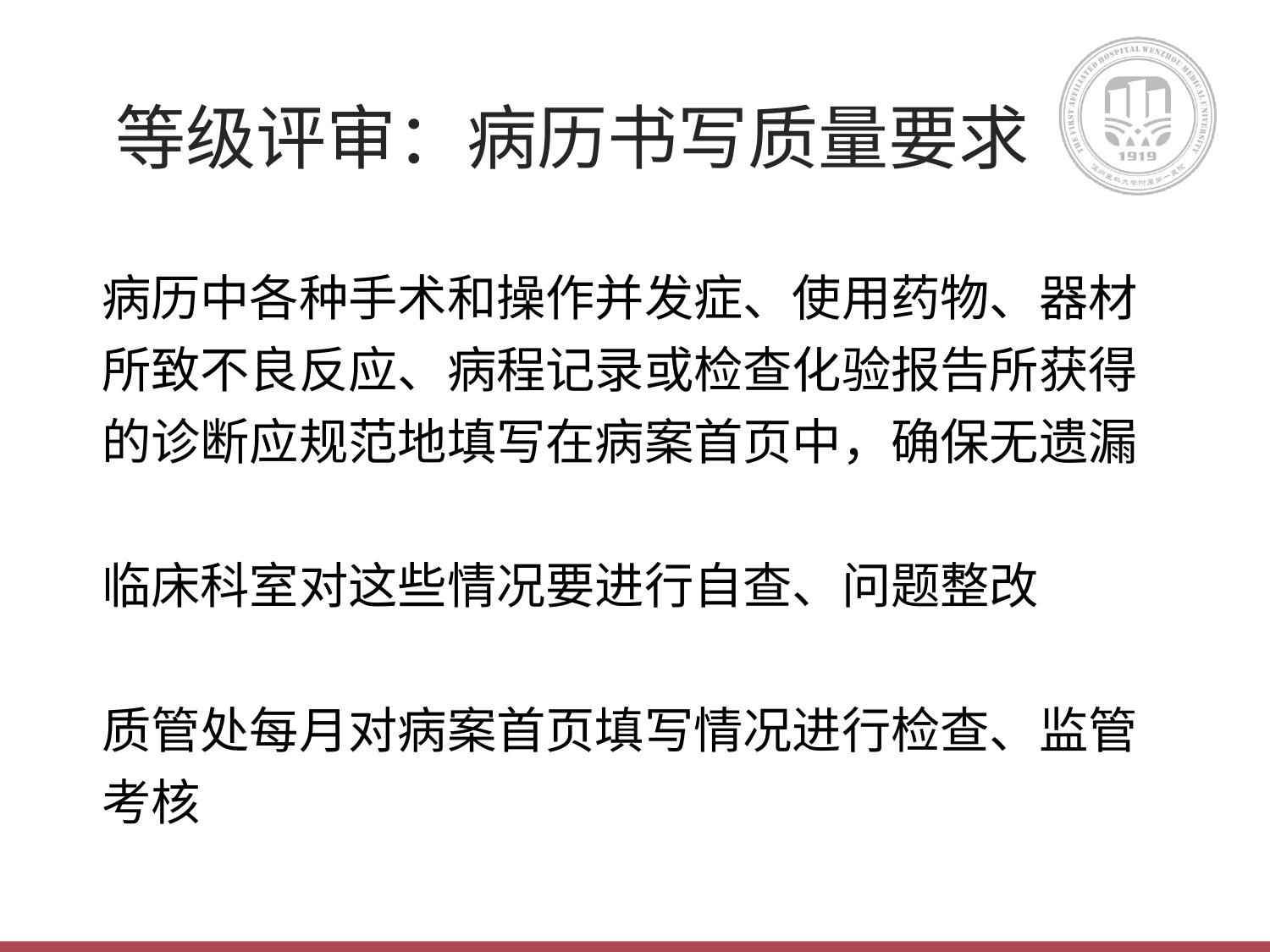

# 等级评审：病历书写质量要求
病历中各种手术和操作并发症、使用药物、器材
所致不良反应、病程记录或检查化验报告所获得
的诊断应规范地填写在病案首页中，确保无遗漏

临床科室对这些情况要进行自查、问题整改

质管处每月对病案首页填写情况进行检查、监管
考核